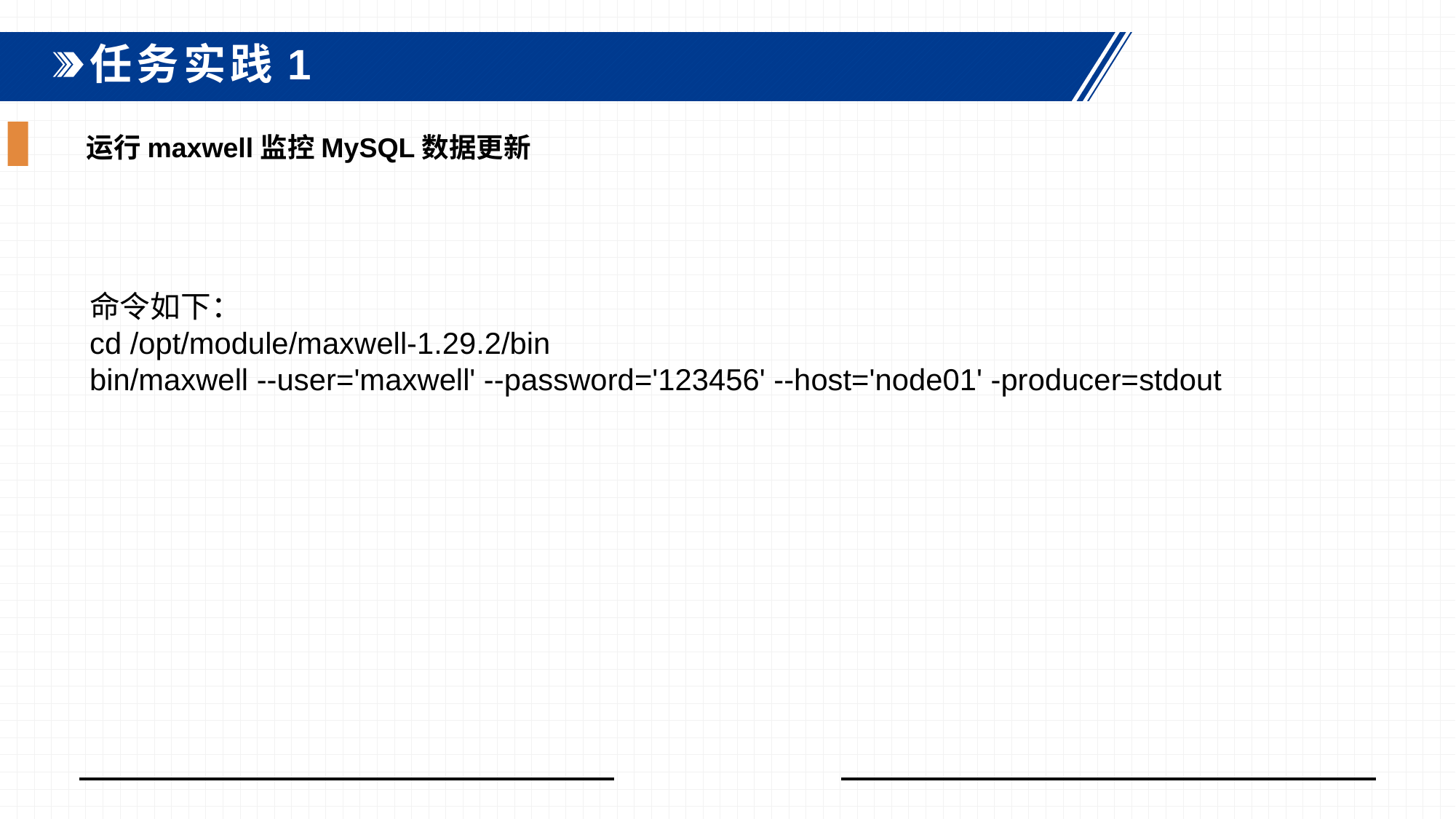

任务实践1
运行maxwell监控MySQL数据更新
命令如下：
cd /opt/module/maxwell-1.29.2/binbin/maxwell --user='maxwell' --password='123456' --host='node01' -producer=stdout